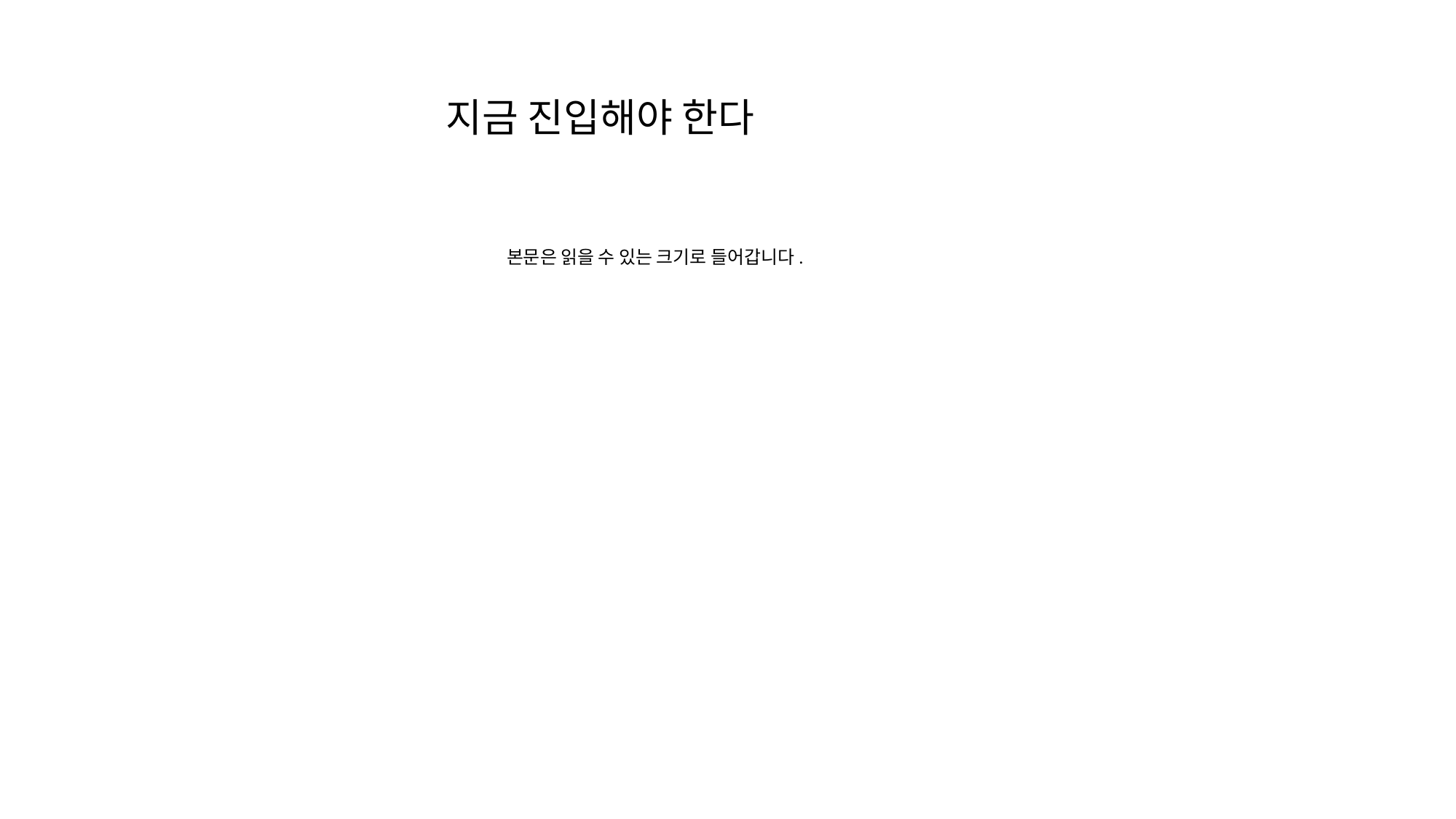

지금 진입해야 한다
본문은 읽을 수 있는 크기로 들어갑니다.